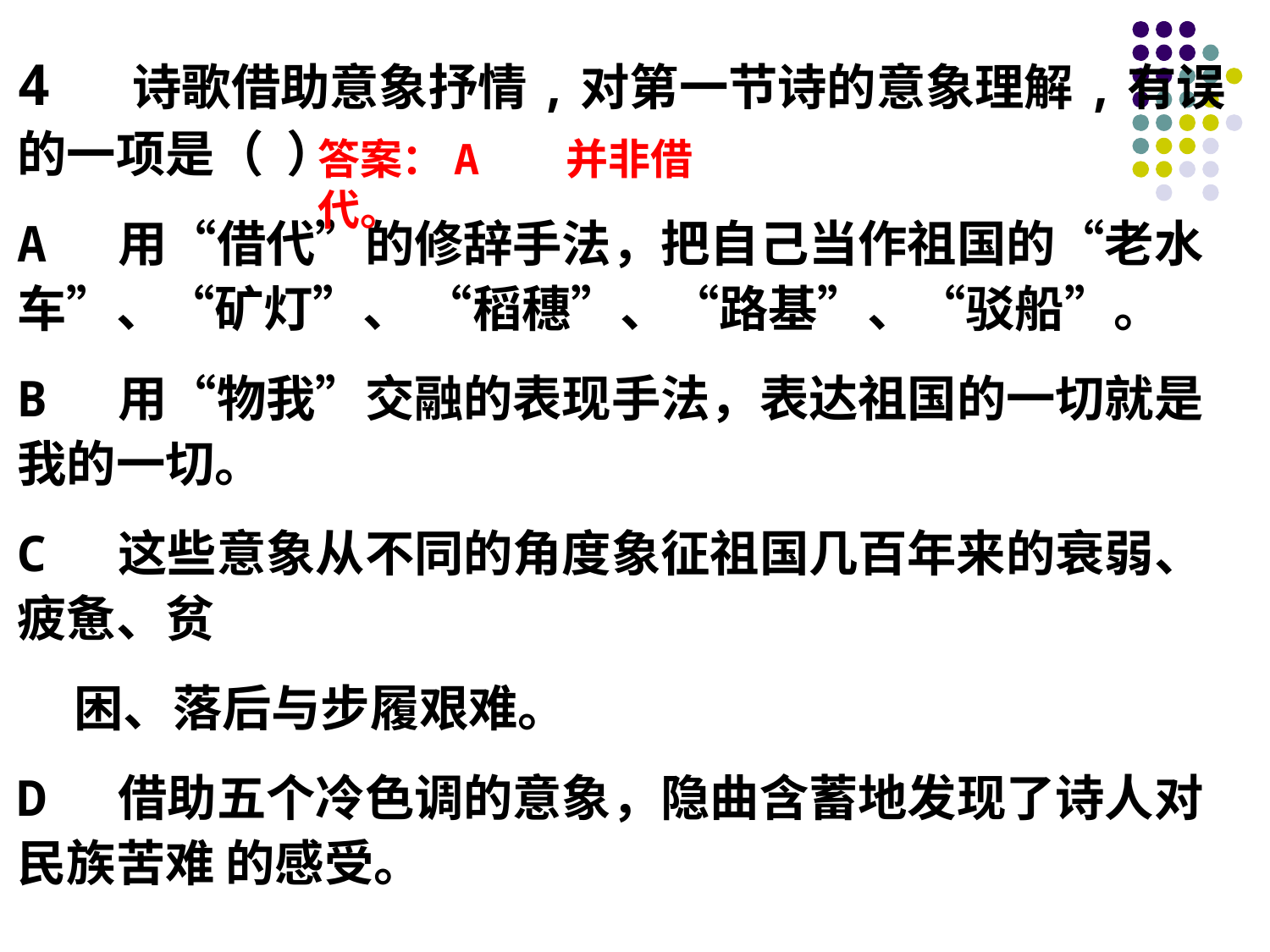

4  诗歌借助意象抒情,对第一节诗的意象理解,有误的一项是（  ）
A  用“借代”的修辞手法，把自己当作祖国的“老水车”、“矿灯”、 “稻穗”、“路基”、“驳船”。
B  用“物我”交融的表现手法，表达祖国的一切就是我的一切。
C  这些意象从不同的角度象征祖国几百年来的衰弱、疲惫、贫
    困、落后与步履艰难。
D  借助五个冷色调的意象，隐曲含蓄地发现了诗人对民族苦难 的感受。
答案：A   并非借代。